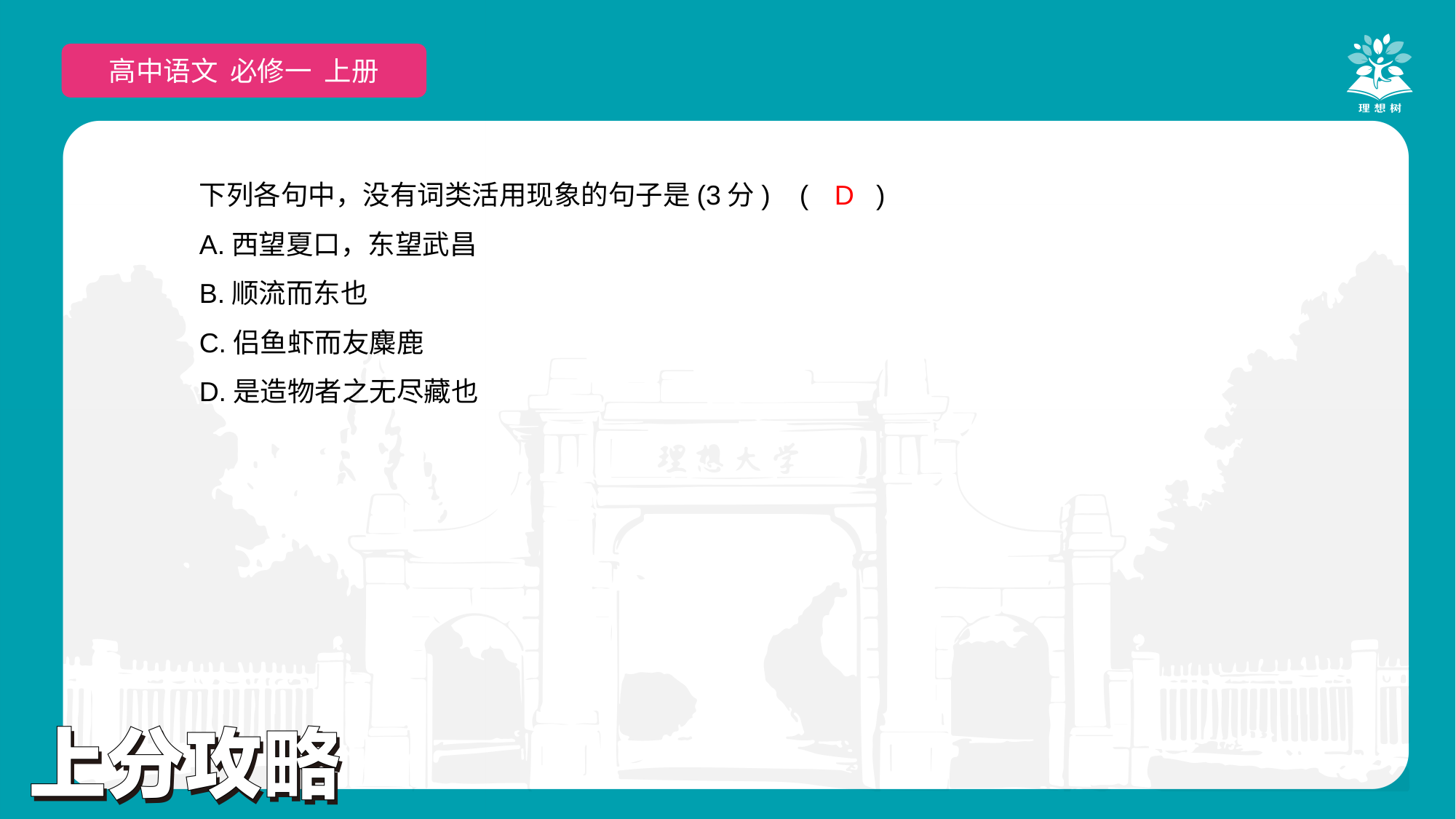

高中语文  必修一  上册
下列各句中，没有词类活用现象的句子是(3分)	(　　)
A.西望夏口，东望武昌
B.顺流而东也
C.侣鱼虾而友麋鹿
D.是造物者之无尽藏也
D